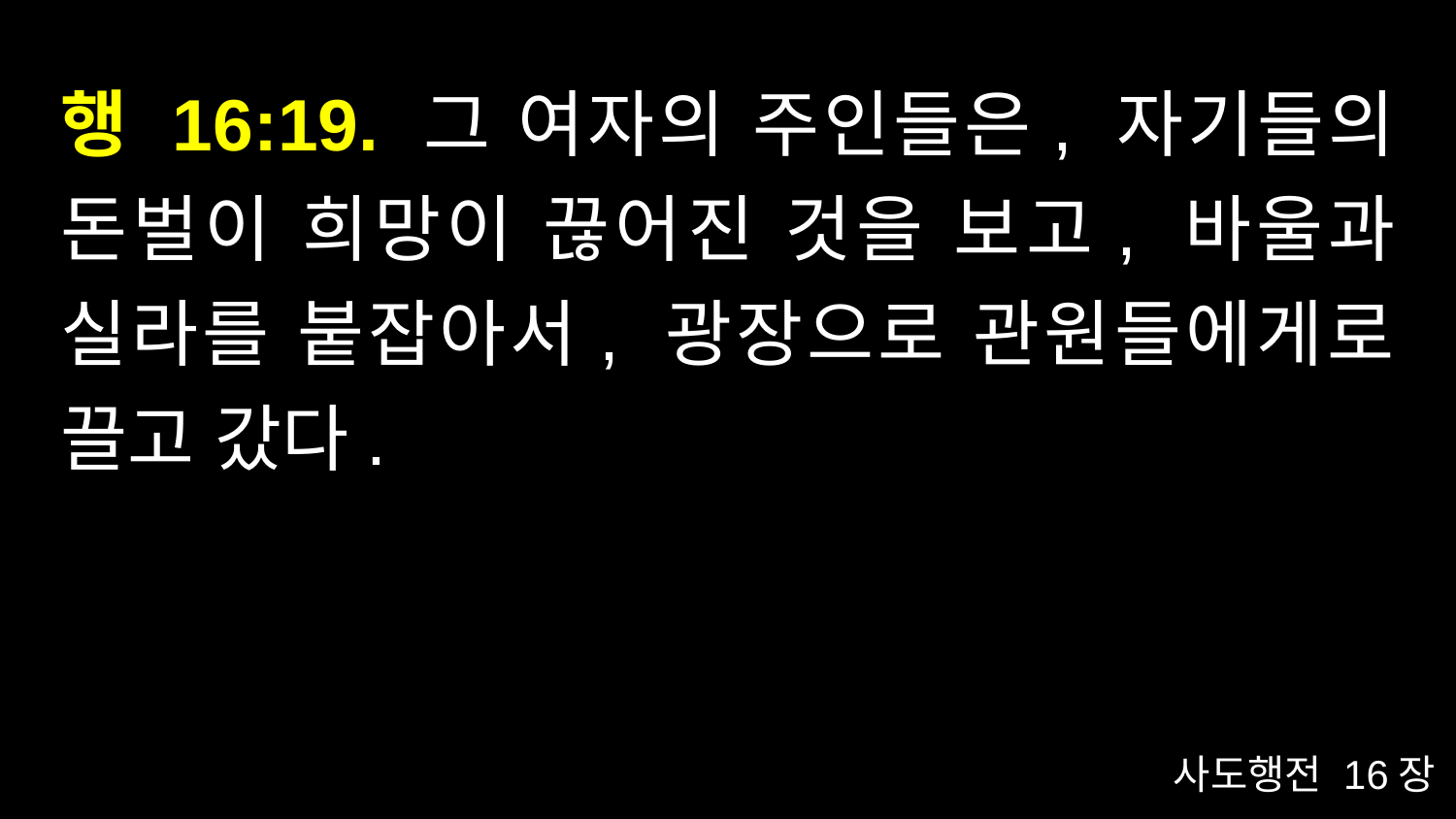

# 행 16:19. 그 여자의 주인들은, 자기들의 돈벌이 희망이 끊어진 것을 보고, 바울과 실라를 붙잡아서, 광장으로 관원들에게로 끌고 갔다.
사도행전 16장